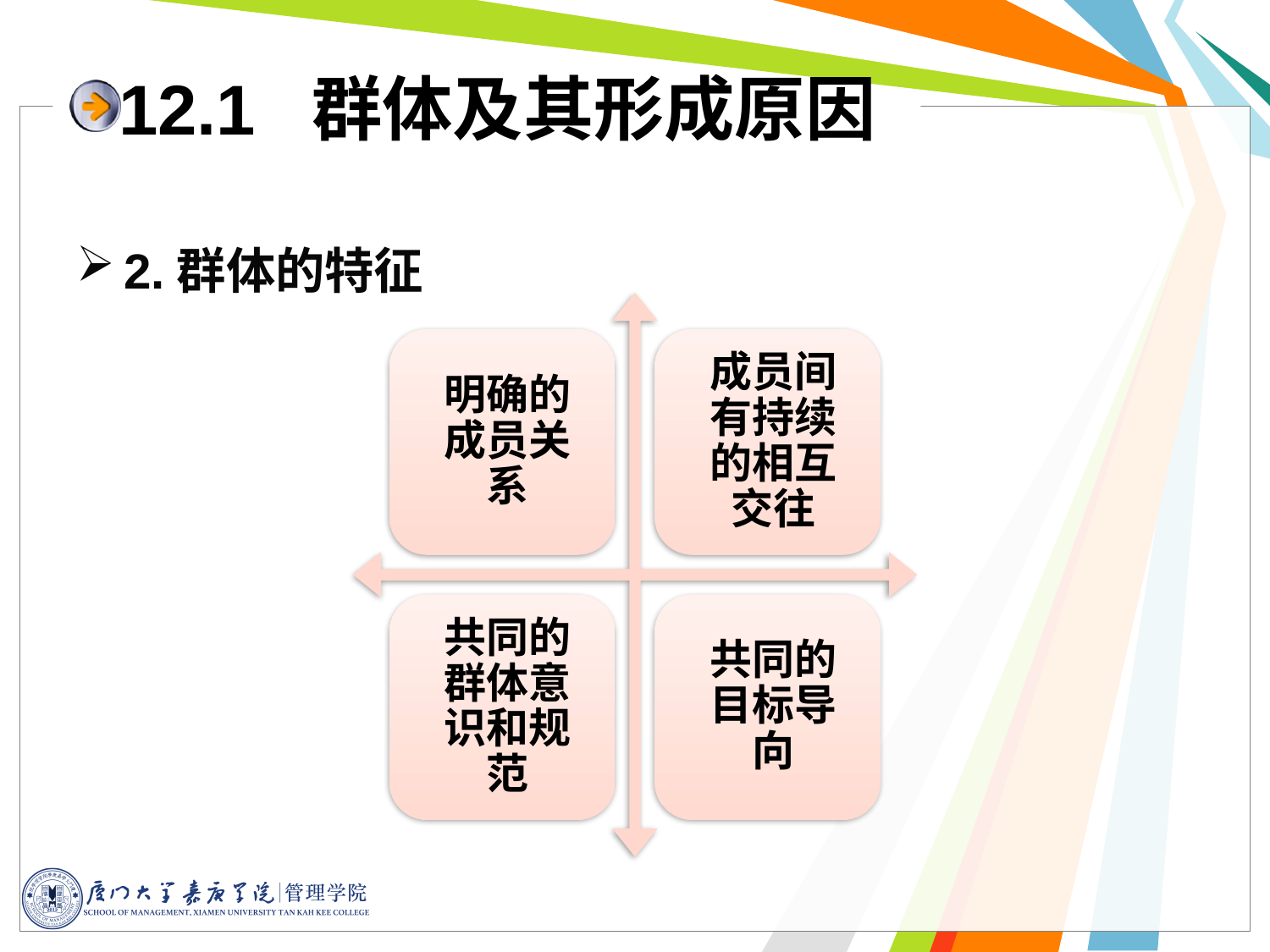

# 12.1  群体及其形成原因
2.群体的特征
明确的成员关系
成员间有持续的相互交往
共同的群体意识和规范
共同的目标导向